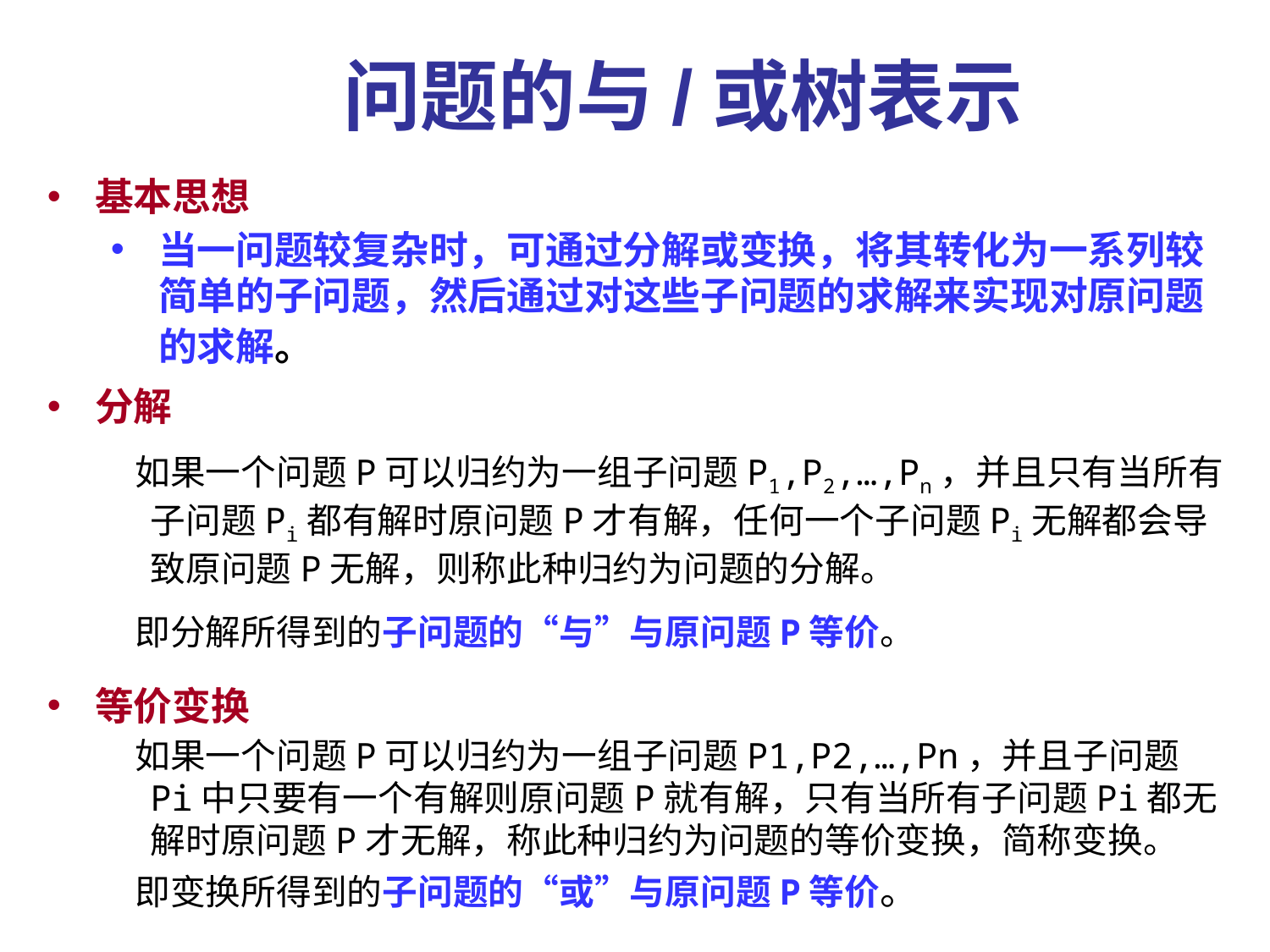

问题的与/或树表示
基本思想
当一问题较复杂时，可通过分解或变换，将其转化为一系列较简单的子问题，然后通过对这些子问题的求解来实现对原问题的求解。
分解
  如果一个问题P可以归约为一组子问题P1,P2,…,Pn，并且只有当所有子问题Pi都有解时原问题P才有解，任何一个子问题Pi无解都会导致原问题P无解，则称此种归约为问题的分解。
  即分解所得到的子问题的“与”与原问题P等价。

等价变换
  如果一个问题P可以归约为一组子问题P1,P2,…,Pn，并且子问题Pi中只要有一个有解则原问题P就有解，只有当所有子问题Pi都无解时原问题P才无解，称此种归约为问题的等价变换，简称变换。
  即变换所得到的子问题的“或”与原问题P等价。
36